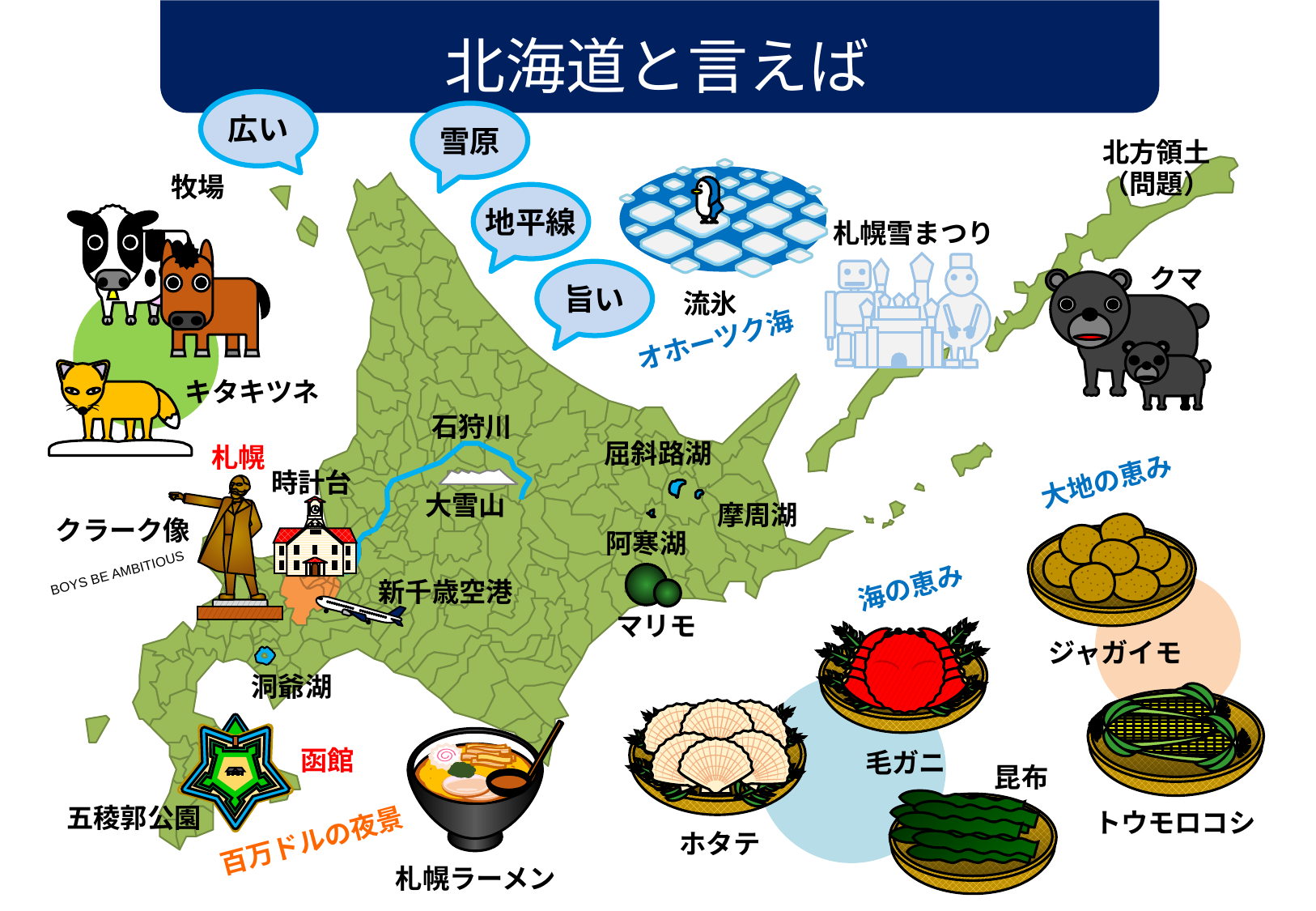

北海道と言えば
広い
雪原
北方領土
（問題）

牧場

地平線

札幌雪まつり

クマ
旨い

流氷

オホーツク海

キタキツネ
石狩川
屈斜路湖
札幌

大地の恵み
時計台

大雪山
摩周湖

クラーク像

阿寒湖
BOYS BE AMBITIOUS

海の恵み
新千歳空港

マリモ

ジャガイモ

洞爺湖

函館
毛ガニ
昆布

五稜郭公園
トウモロコシ
百万ドルの夜景
ホタテ
札幌ラーメン